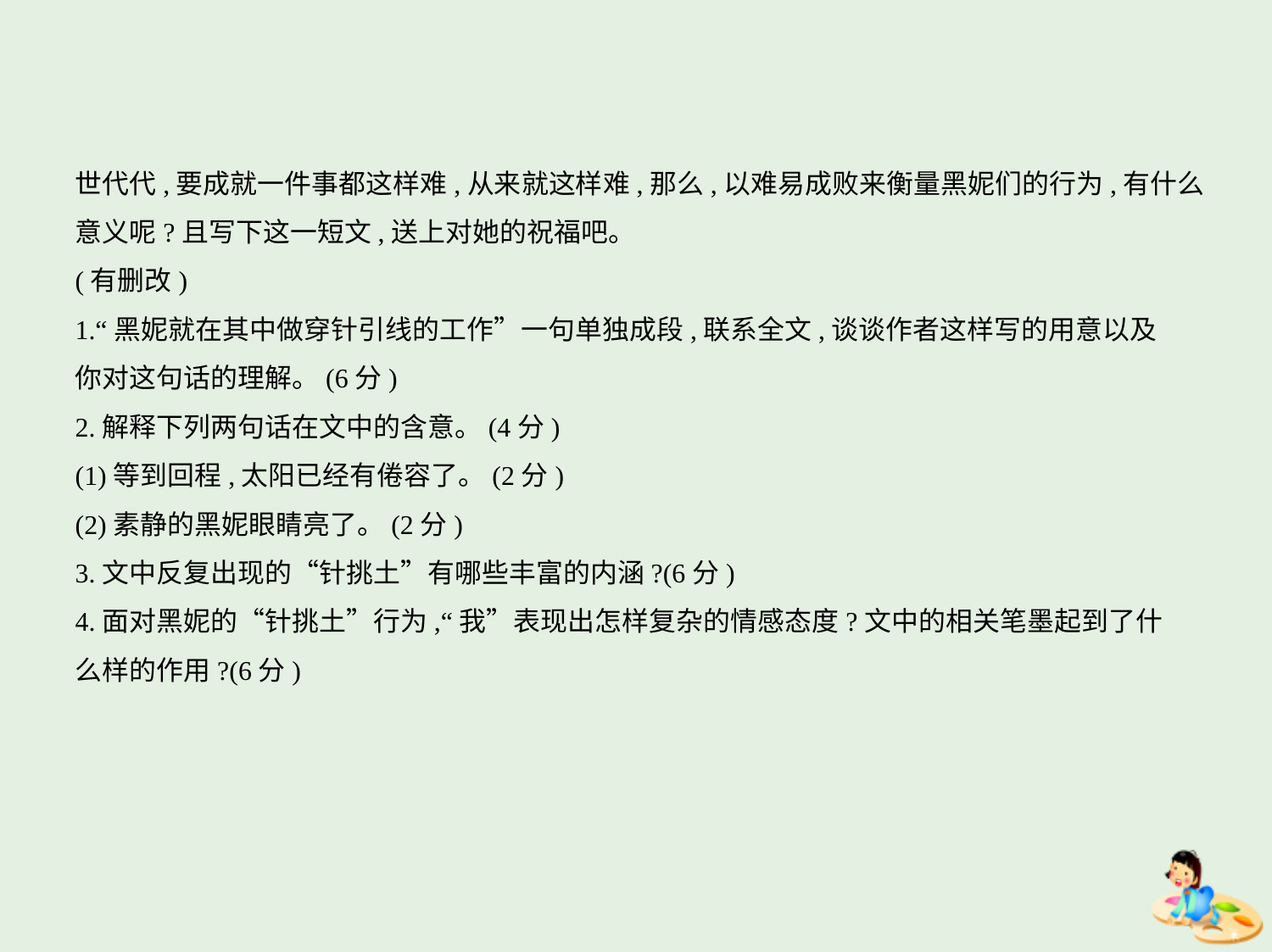

世代代,要成就一件事都这样难,从来就这样难,那么,以难易成败来衡量黑妮们的行为,有什么
意义呢?且写下这一短文,送上对她的祝福吧。
(有删改)
1.“黑妮就在其中做穿针引线的工作”一句单独成段,联系全文,谈谈作者这样写的用意以及
你对这句话的理解。(6分)
2.解释下列两句话在文中的含意。(4分)
(1)等到回程,太阳已经有倦容了。(2分)
(2)素静的黑妮眼睛亮了。(2分)
3.文中反复出现的“针挑土”有哪些丰富的内涵?(6分)
4.面对黑妮的“针挑土”行为,“我”表现出怎样复杂的情感态度?文中的相关笔墨起到了什
么样的作用?(6分)